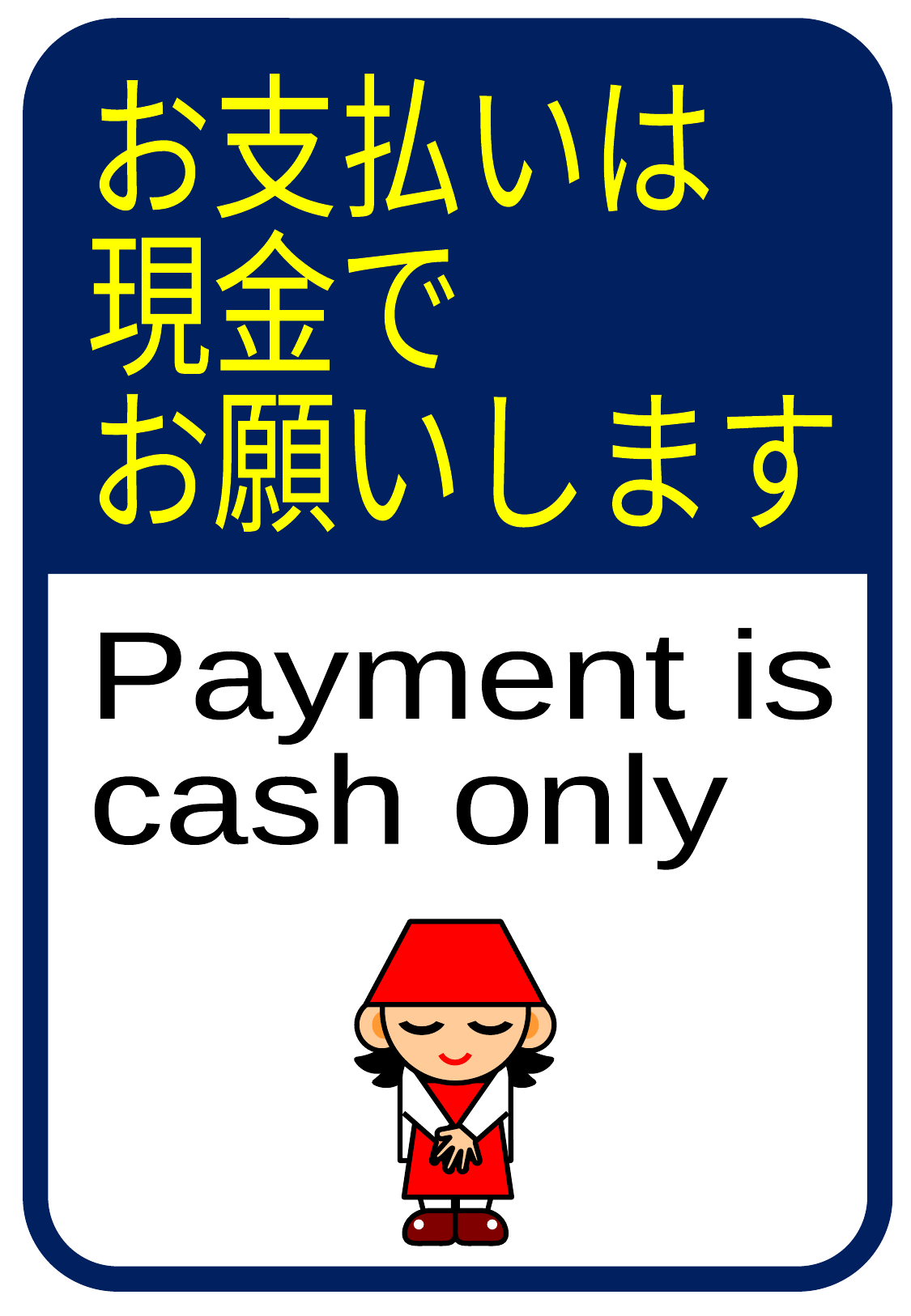

お支払いは
現金で
お願いします
Payment is
cash only